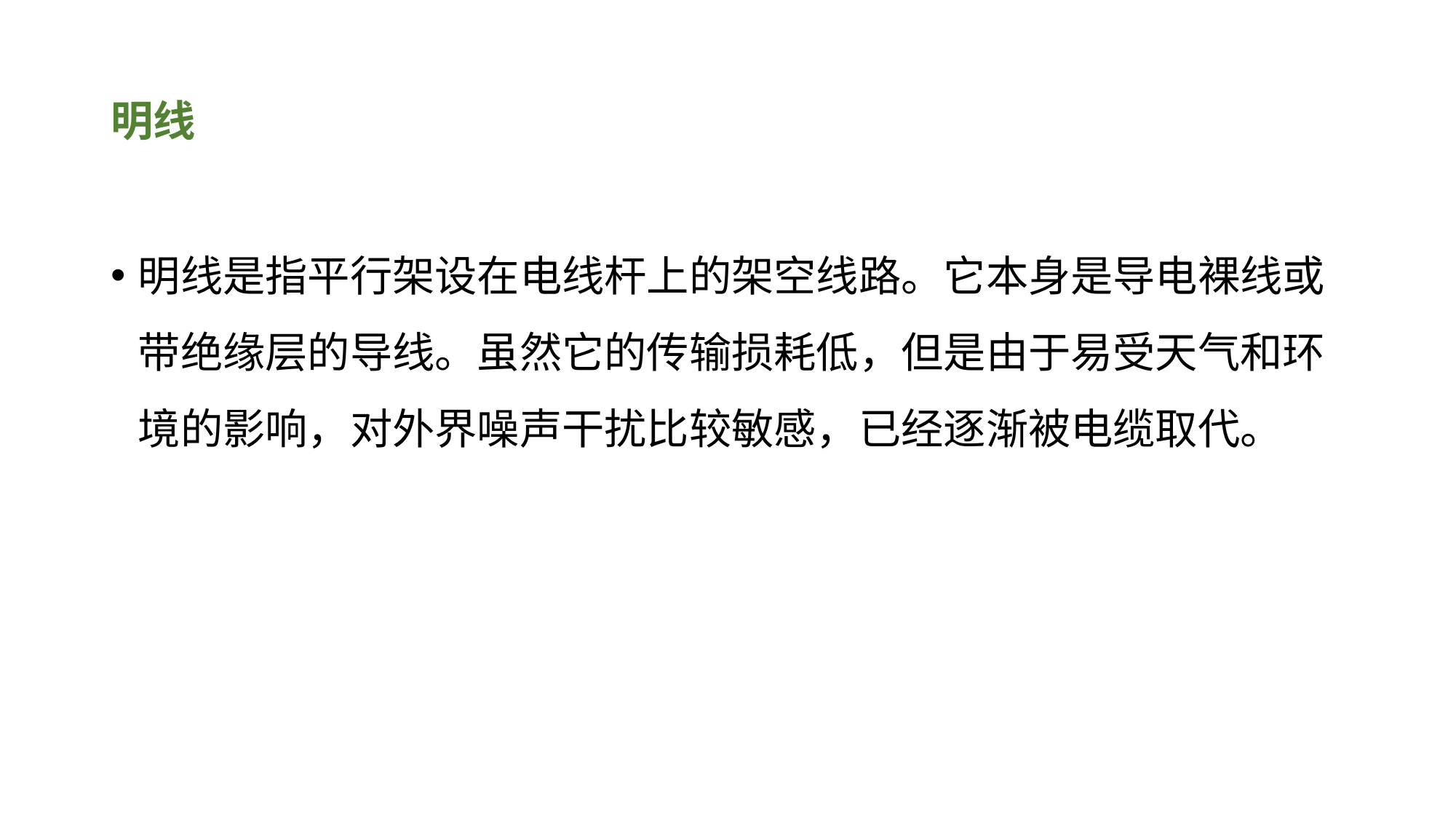

# 明线
明线是指平行架设在电线杆上的架空线路。它本身是导电裸线或带绝缘层的导线。虽然它的传输损耗低，但是由于易受天气和环境的影响，对外界噪声干扰比较敏感，已经逐渐被电缆取代。